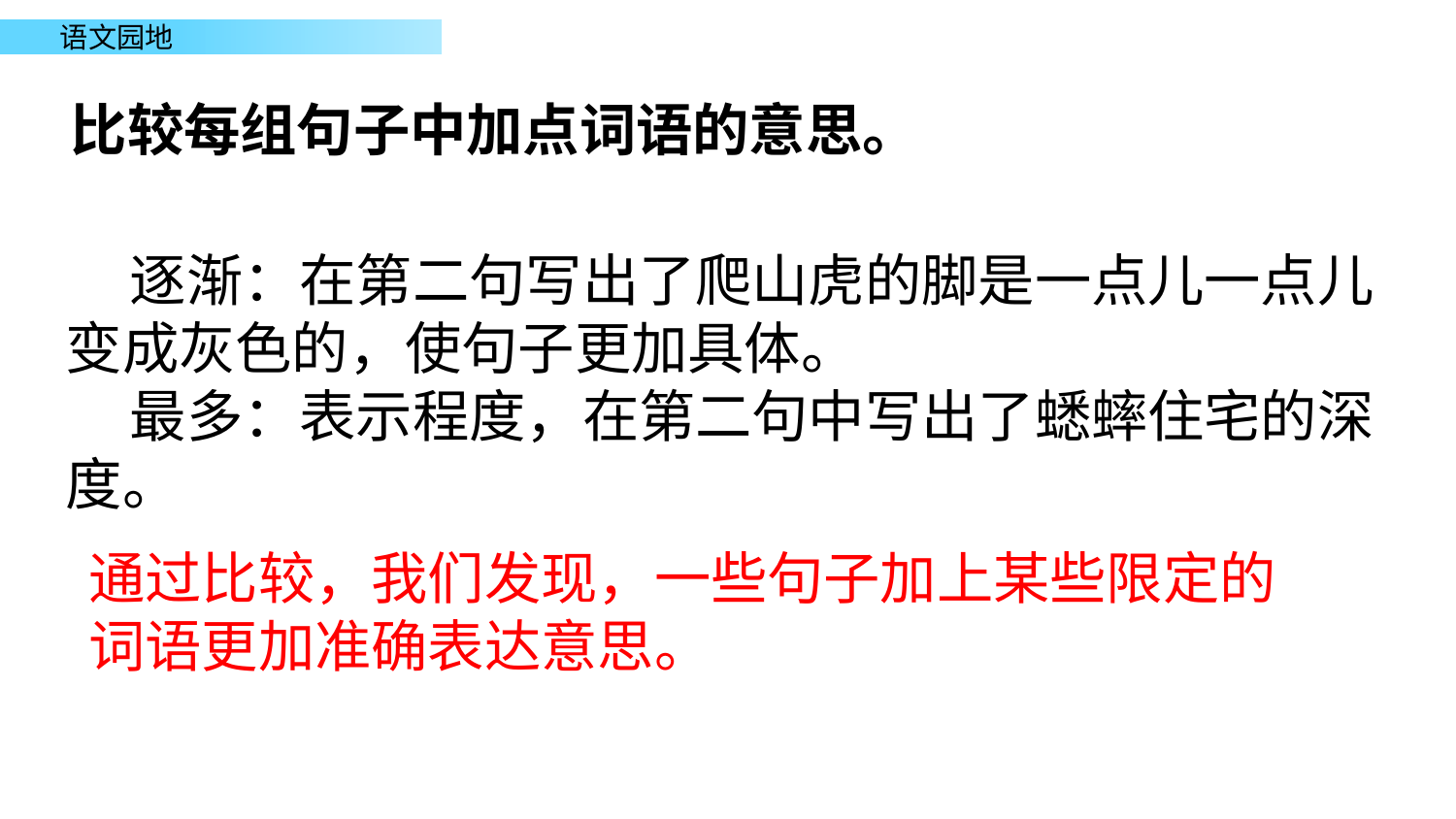

比较每组句子中加点词语的意思。
    逐渐：在第二句写出了爬山虎的脚是一点儿一点儿变成灰色的，使句子更加具体。
    最多：表示程度，在第二句中写出了蟋蟀住宅的深度。

通过比较，我们发现，一些句子加上某些限定的词语更加准确表达意思。